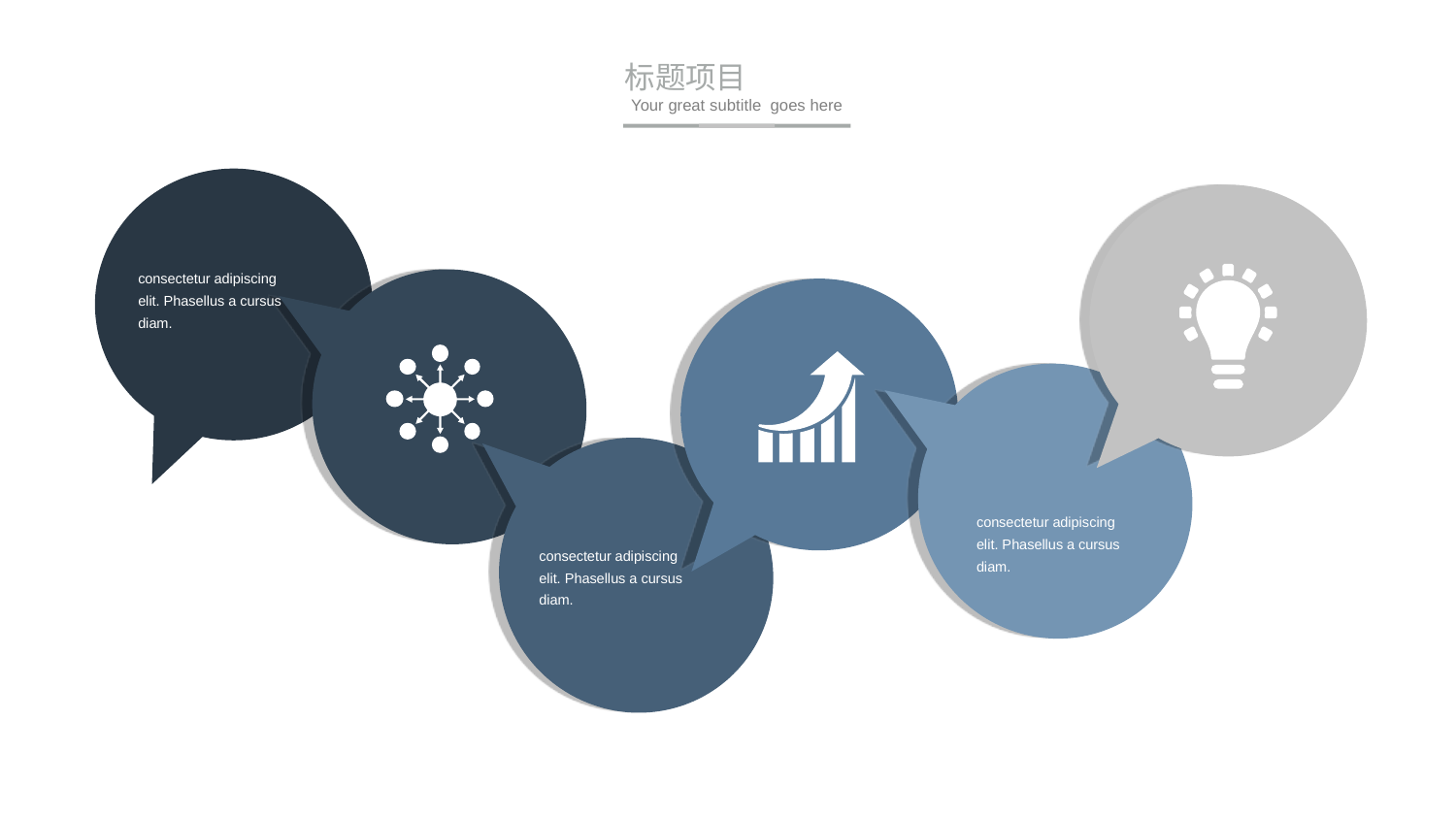

28
标题项目
Your great subtitle  goes here

consectetur adipiscing elit. Phasellus a cursus diam.

consectetur adipiscing elit. Phasellus a cursus diam.
consectetur adipiscing elit. Phasellus a cursus diam.